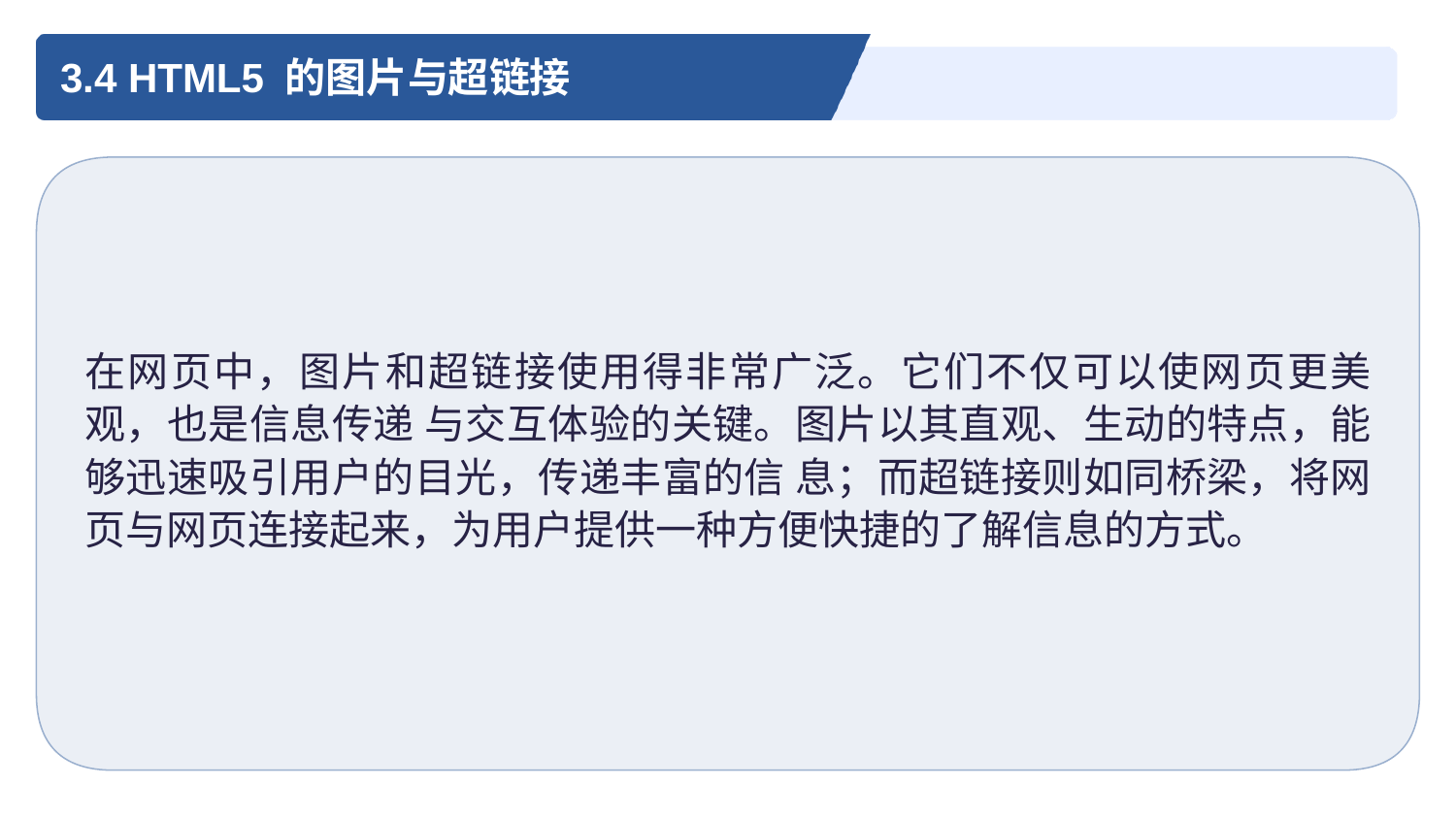

3.4 HTML5 的图片与超链接

在网页中，图片和超链接使用得非常广泛。它们不仅可以使网页更美观，也是信息传递 与交互体验的关键。图片以其直观、生动的特点，能够迅速吸引用户的目光，传递丰富的信 息；而超链接则如同桥梁，将网页与网页连接起来，为用户提供一种方便快捷的了解信息的方式。